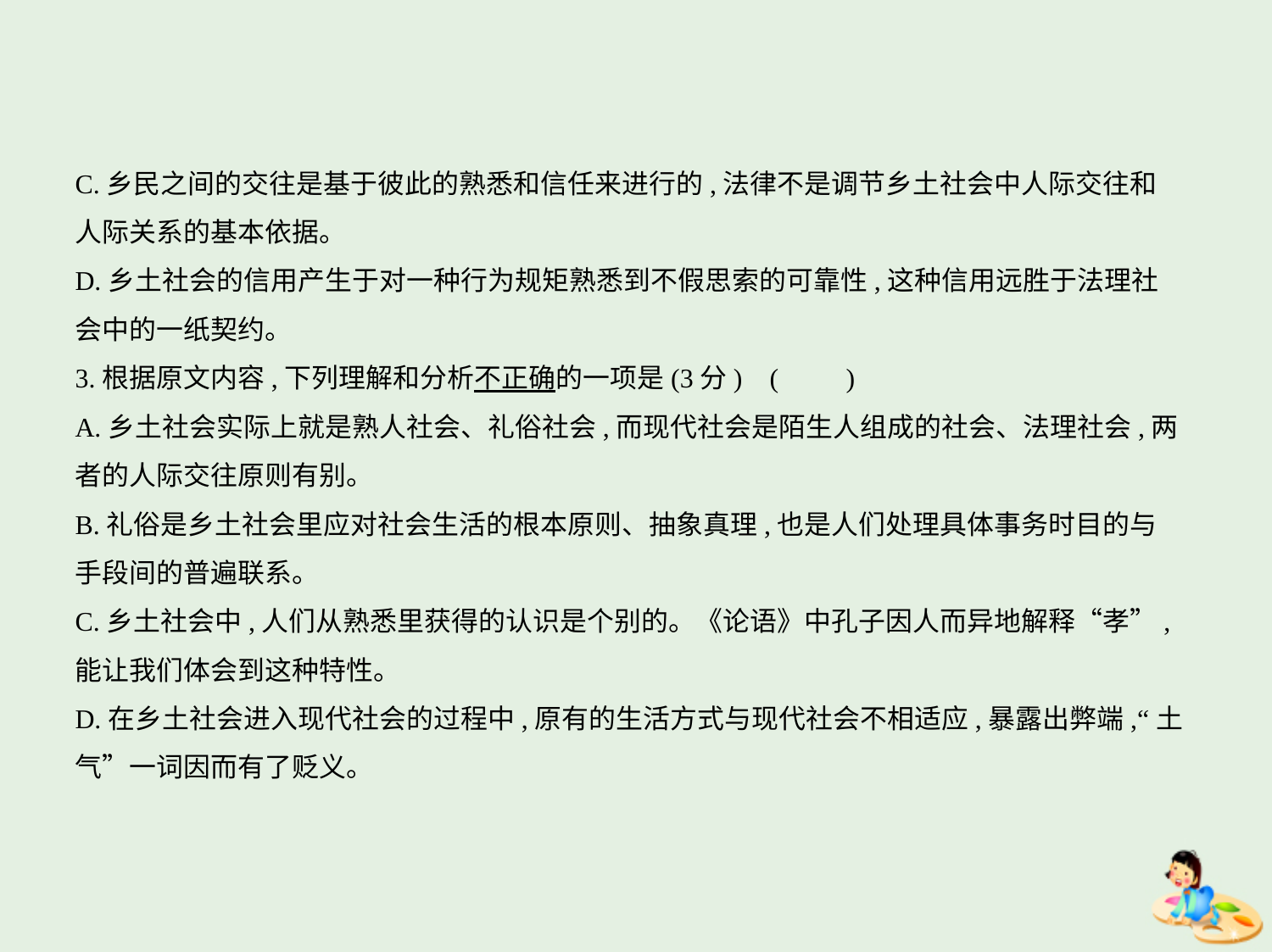

C.乡民之间的交往是基于彼此的熟悉和信任来进行的,法律不是调节乡土社会中人际交往和
人际关系的基本依据。
D.乡土社会的信用产生于对一种行为规矩熟悉到不假思索的可靠性,这种信用远胜于法理社
会中的一纸契约。
3.根据原文内容,下列理解和分析不正确的一项是(3分) (　　)
A.乡土社会实际上就是熟人社会、礼俗社会,而现代社会是陌生人组成的社会、法理社会,两
者的人际交往原则有别。
B.礼俗是乡土社会里应对社会生活的根本原则、抽象真理,也是人们处理具体事务时目的与
手段间的普遍联系。
C.乡土社会中,人们从熟悉里获得的认识是个别的。《论语》中孔子因人而异地解释“孝”,
能让我们体会到这种特性。
D.在乡土社会进入现代社会的过程中,原有的生活方式与现代社会不相适应,暴露出弊端,“土
气”一词因而有了贬义。